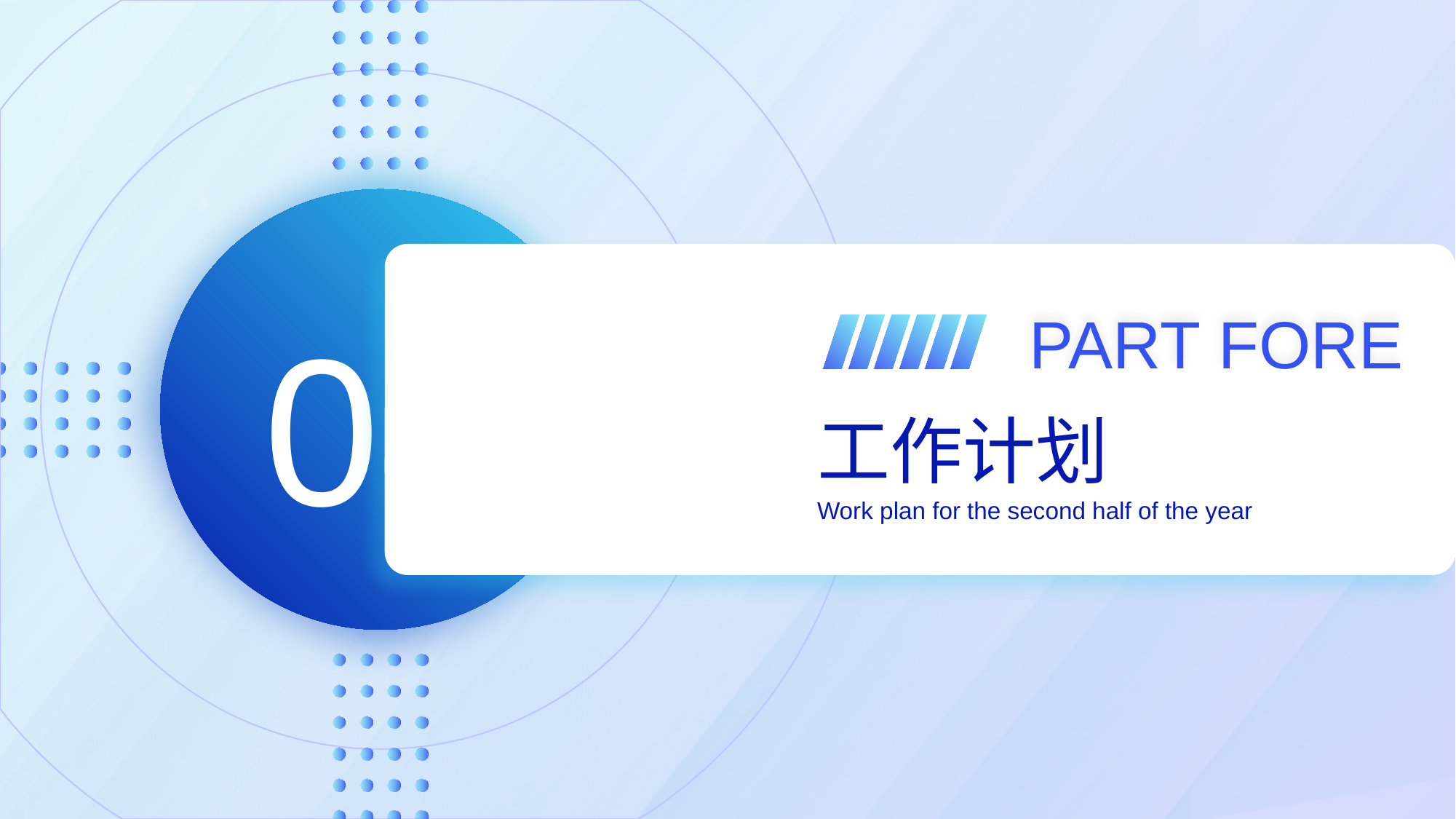

PART FORE

工作计划
Work plan for the second half of the year
04